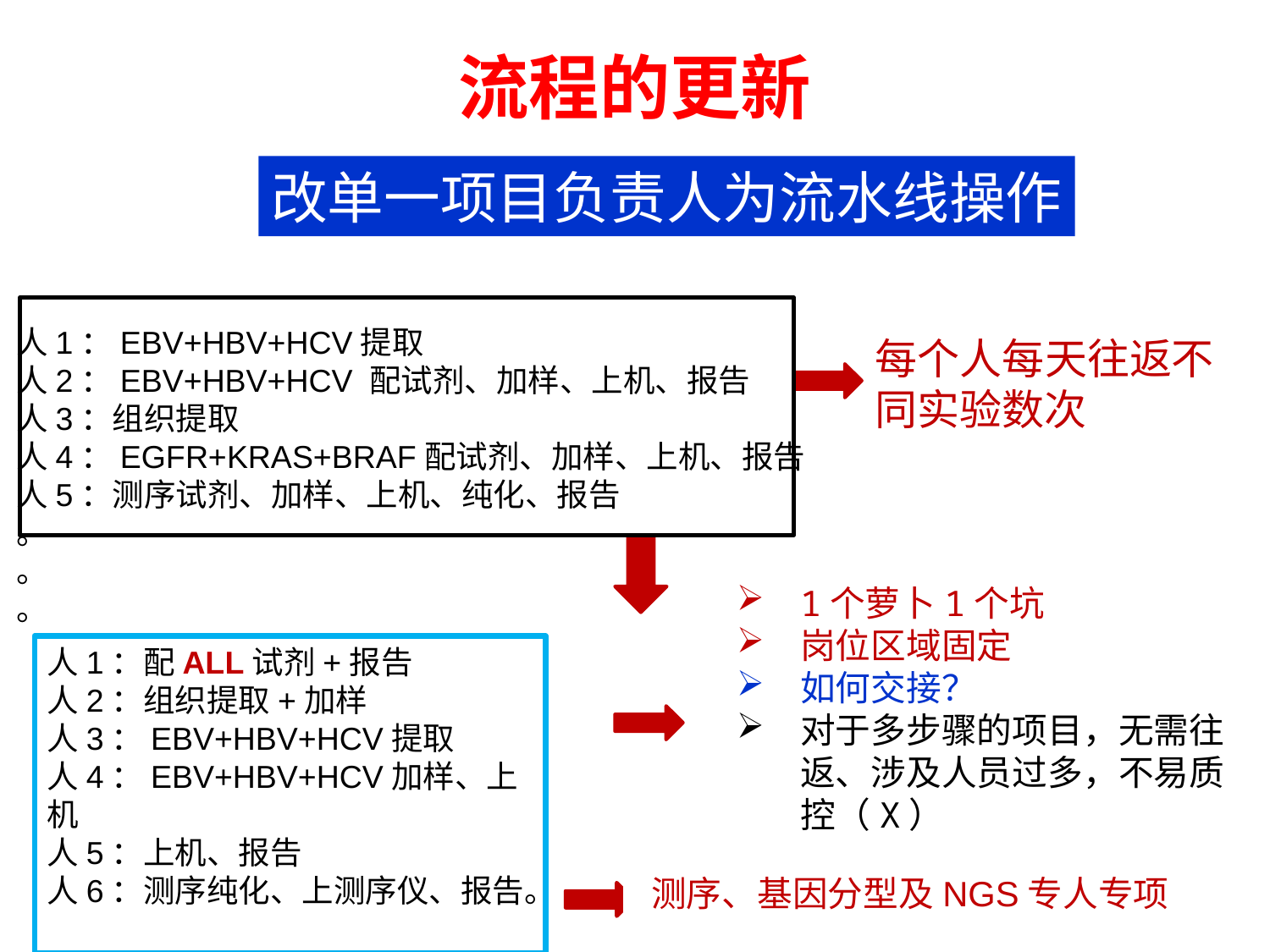

# 流程的更新
改单一项目负责人为流水线操作

人1：EBV+HBV+HCV提取
人2：EBV+HBV+HCV 配试剂、加样、上机、报告
人3：组织提取
人4：EGFR+KRAS+BRAF配试剂、加样、上机、报告
人5：测序试剂、加样、上机、纯化、报告
。
。
。
每个人每天往返不同实验数次

1个萝卜1个坑
岗位区域固定
如何交接？
对于多步骤的项目，无需往返、涉及人员过多，不易质控（X）
人1：配ALL试剂+报告
人2：组织提取+加样
人3：EBV+HBV+HCV提取
人4：EBV+HBV+HCV加样、上机
人5：上机、报告
人6：测序纯化、上测序仪、报告。

测序、基因分型及NGS专人专项